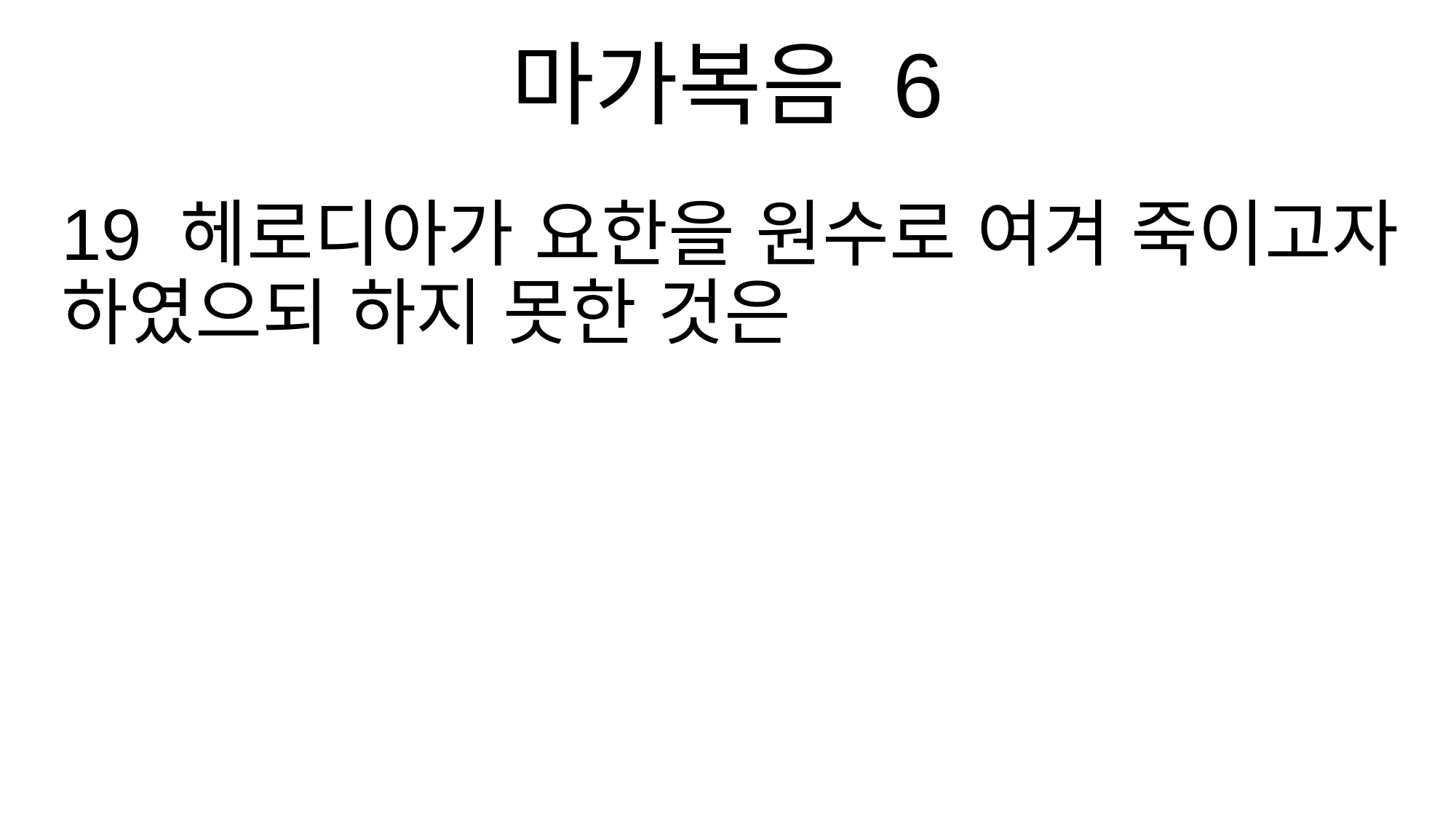

마가복음 6
19 헤로디아가 요한을 원수로 여겨 죽이고자 하였으되 하지 못한 것은